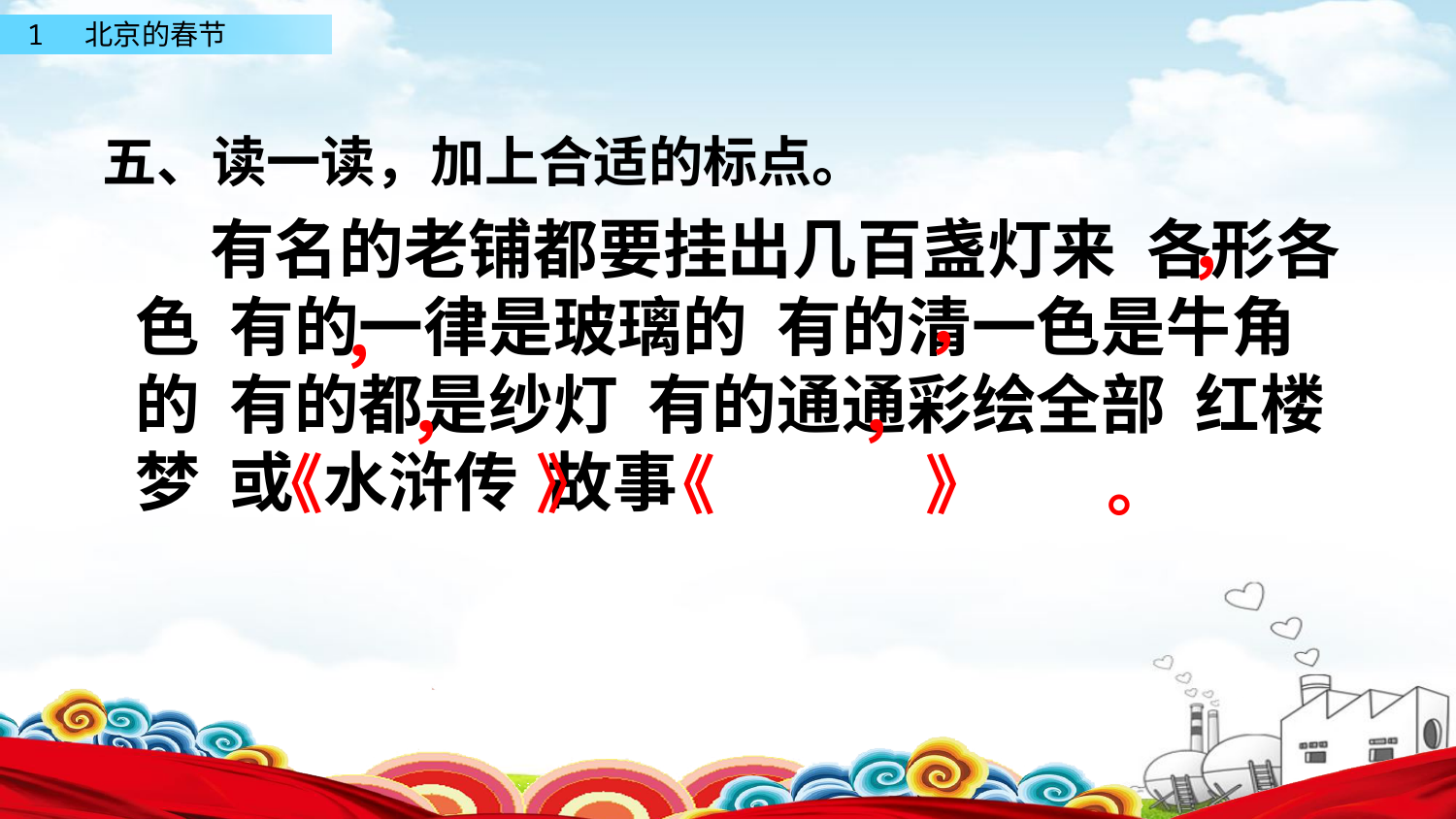

五、读一读，加上合适的标点。
，
    有名的老铺都要挂出几百盏灯来  各形各色  有的一律是玻璃的  有的清一色是牛角的  有的都是纱灯  有的通通彩绘全部  红楼梦  或  水浒传  故事
，
，
，
，
《
》
《
》
。